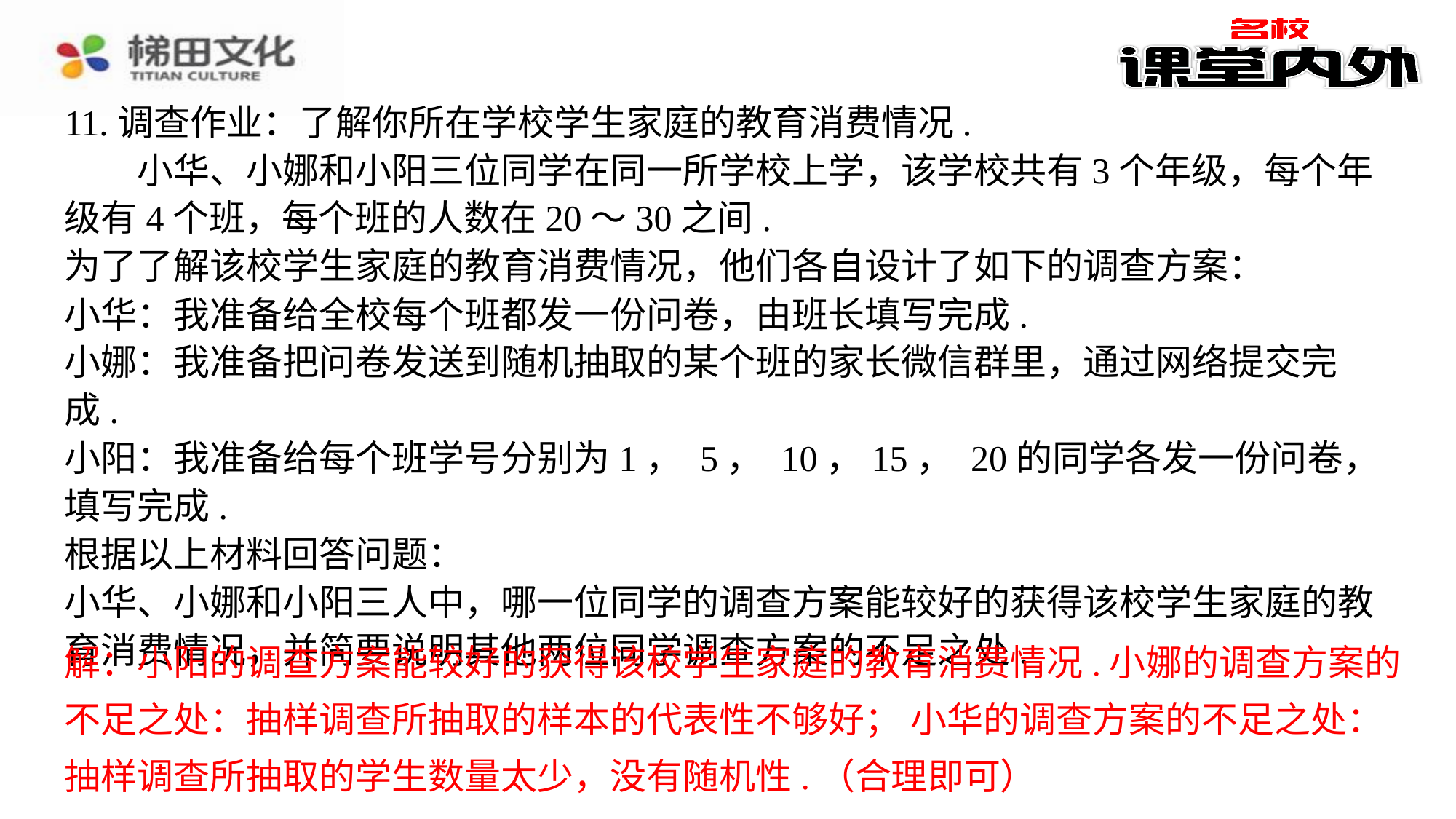

11.调查作业：了解你所在学校学生家庭的教育消费情况.
　　小华、小娜和小阳三位同学在同一所学校上学，该学校共有3个年级，每个年级有4个班，每个班的人数在20～30之间.
为了了解该校学生家庭的教育消费情况，他们各自设计了如下的调查方案：
小华：我准备给全校每个班都发一份问卷，由班长填写完成.
小娜：我准备把问卷发送到随机抽取的某个班的家长微信群里，通过网络提交完成.
小阳：我准备给每个班学号分别为1， 5， 10，15， 20的同学各发一份问卷，填写完成.
根据以上材料回答问题：
小华、小娜和小阳三人中，哪一位同学的调查方案能较好的获得该校学生家庭的教育消费情况，并简要说明其他两位同学调查方案的不足之处.
解：小阳的调查方案能较好的获得该校学生家庭的教育消费情况.小娜的调查方案的
解：小阳的调查方案能较好的获得该校学生家庭的教育消费情况.小娜的调查方案的不足之处：抽样调查所抽取的样本的代表性不够好； 小华的调查方案的不足之处：抽样调查所抽取的学生数量太少，没有随机性.（合理即可）⁠
不足之处：抽样调查所抽取的样本的代表性不够好； 小华的调查方案的不足之处：
抽样调查所抽取的学生数量太少，没有随机性.（合理即可）